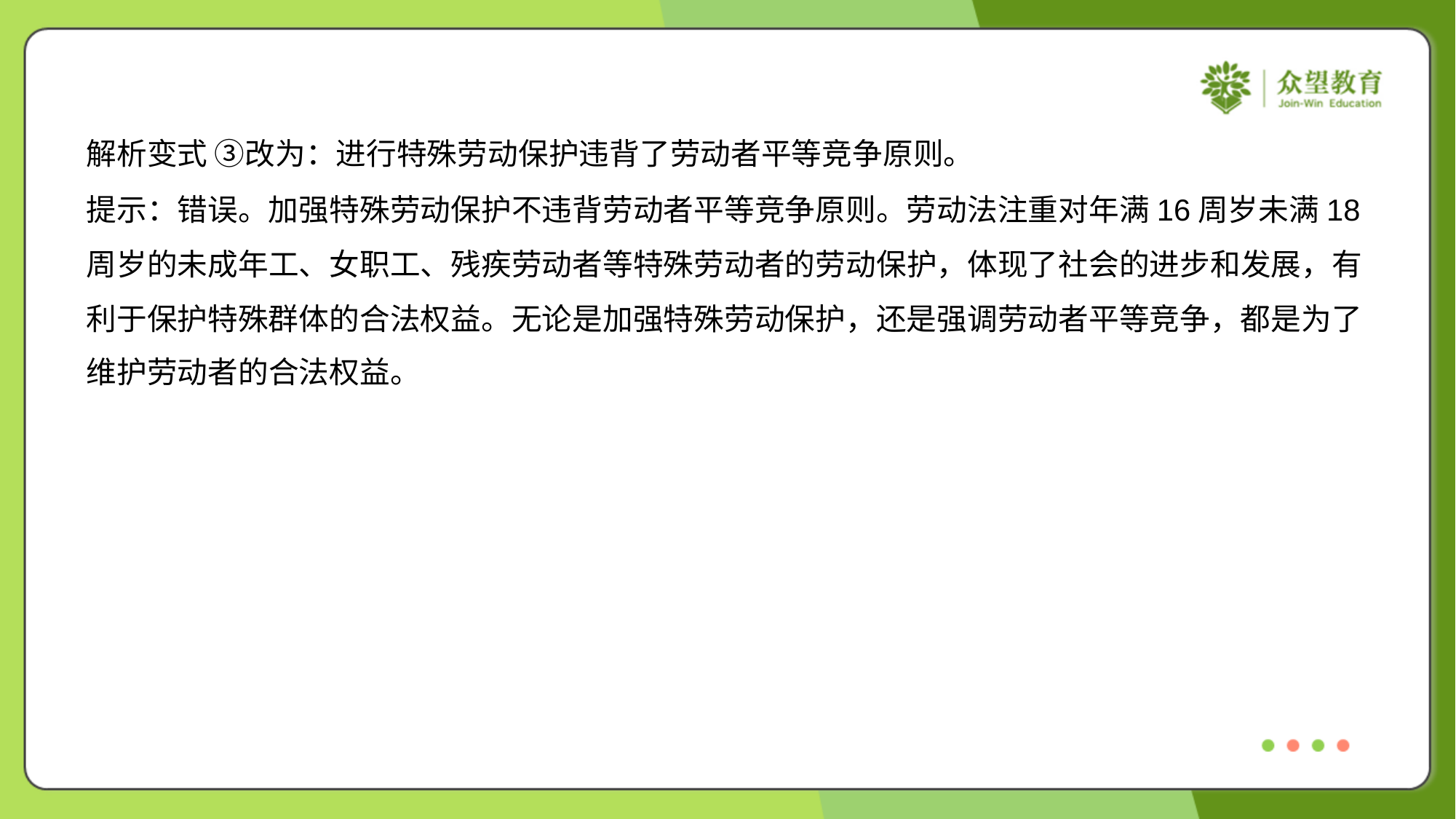

解析变式 ③改为：进行特殊劳动保护违背了劳动者平等竞争原则。
提示：错误。加强特殊劳动保护不违背劳动者平等竞争原则。劳动法注重对年满16周岁未满18
周岁的未成年工、女职工、残疾劳动者等特殊劳动者的劳动保护，体现了社会的进步和发展，有
利于保护特殊群体的合法权益。无论是加强特殊劳动保护，还是强调劳动者平等竞争，都是为了
维护劳动者的合法权益。